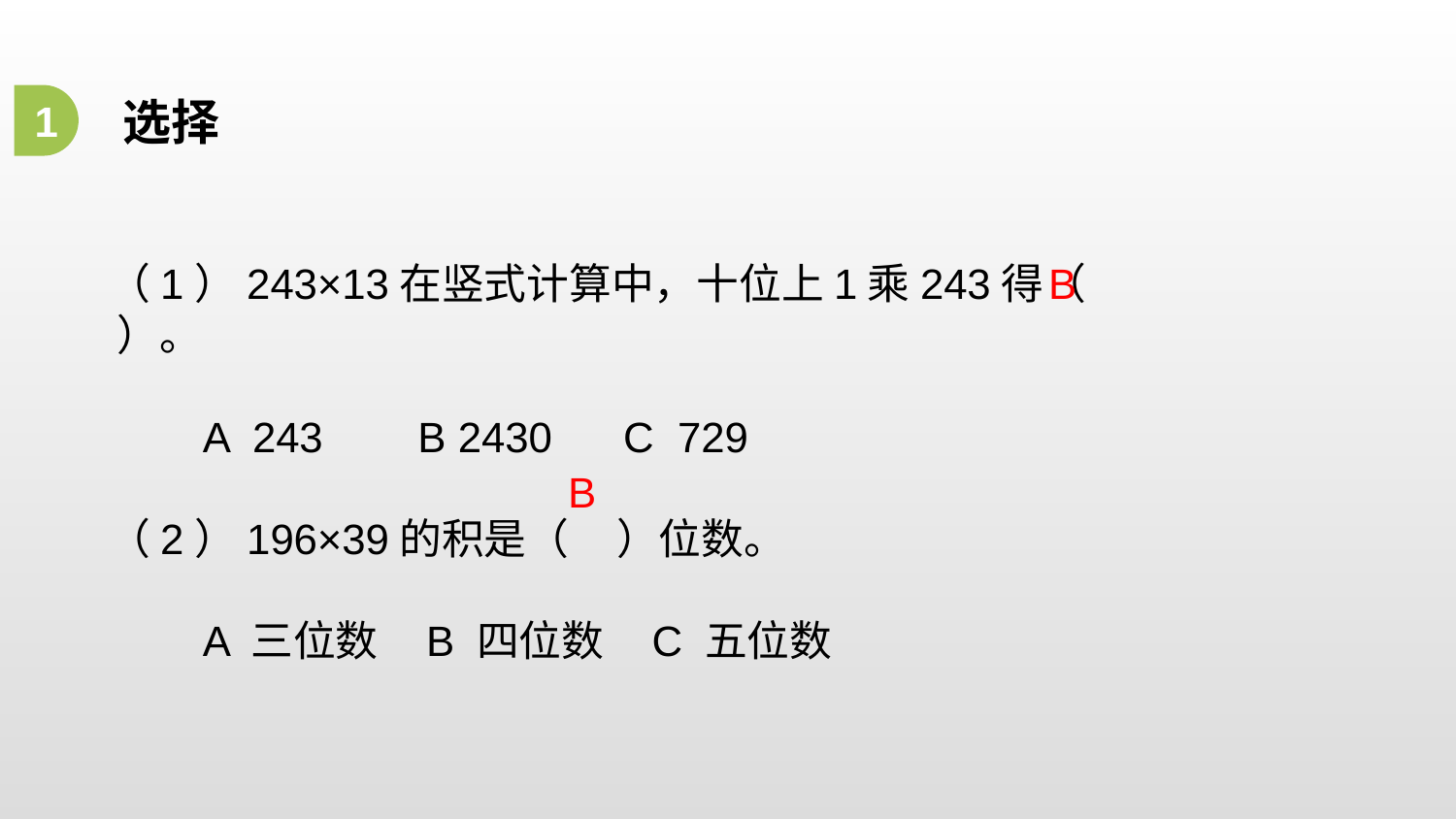

1
选择
（1）243×13在竖式计算中，十位上1乘243得（    ）。

        A  243        B 2430      C  729

（2）196×39的积是（     ）位数。

        A 三位数    B 四位数    C 五位数

B
B